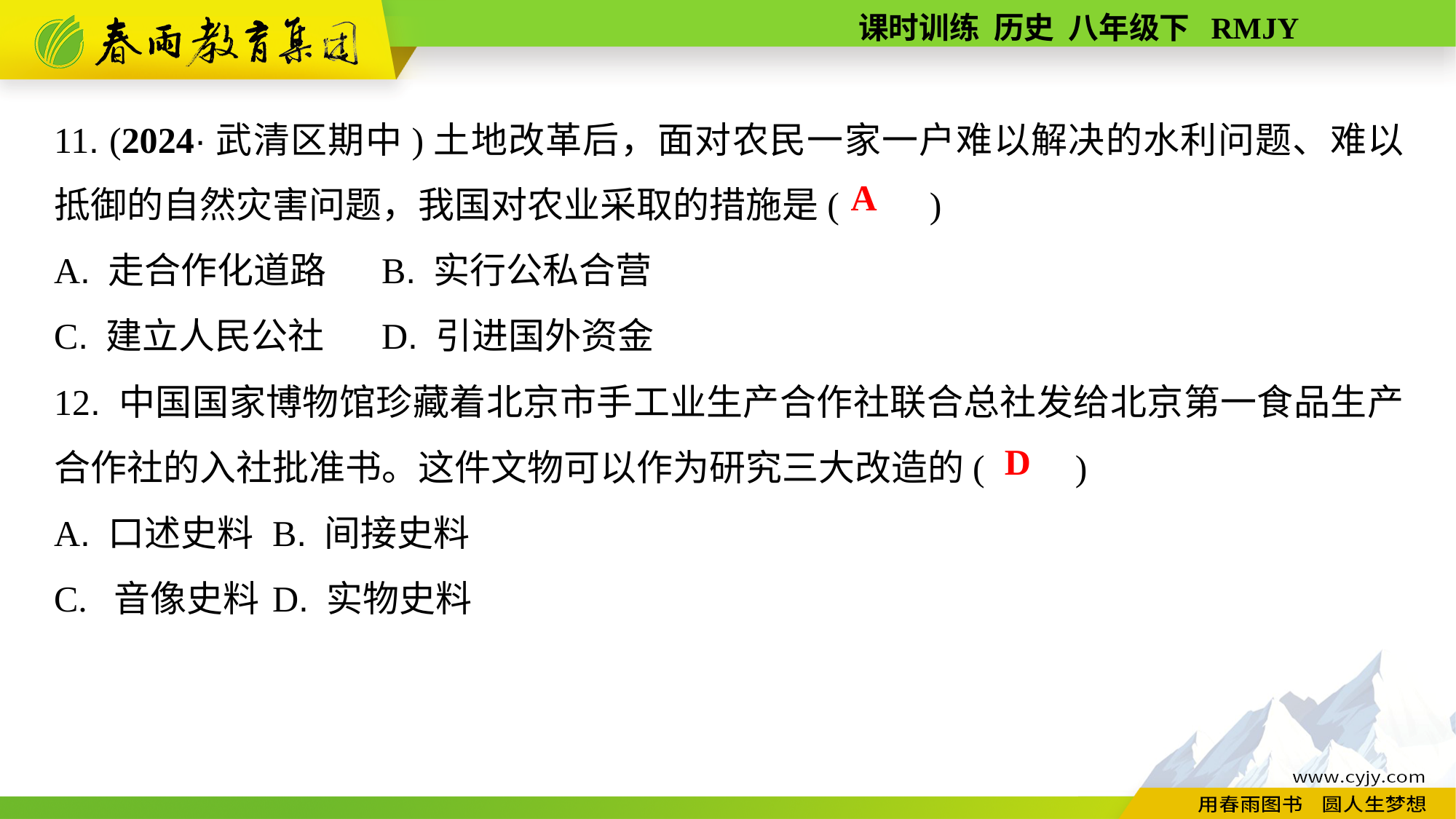

11. (2024·武清区期中)土地改革后，面对农民一家一户难以解决的水利问题、难以抵御的自然灾害问题，我国对农业采取的措施是(　　)
A. 走合作化道路	B. 实行公私合营
C. 建立人民公社	D. 引进国外资金
12. 中国国家博物馆珍藏着北京市手工业生产合作社联合总社发给北京第一食品生产合作社的入社批准书。这件文物可以作为研究三大改造的(　　)
A. 口述史料	B. 间接史料
C.  音像史料	D. 实物史料
A
D